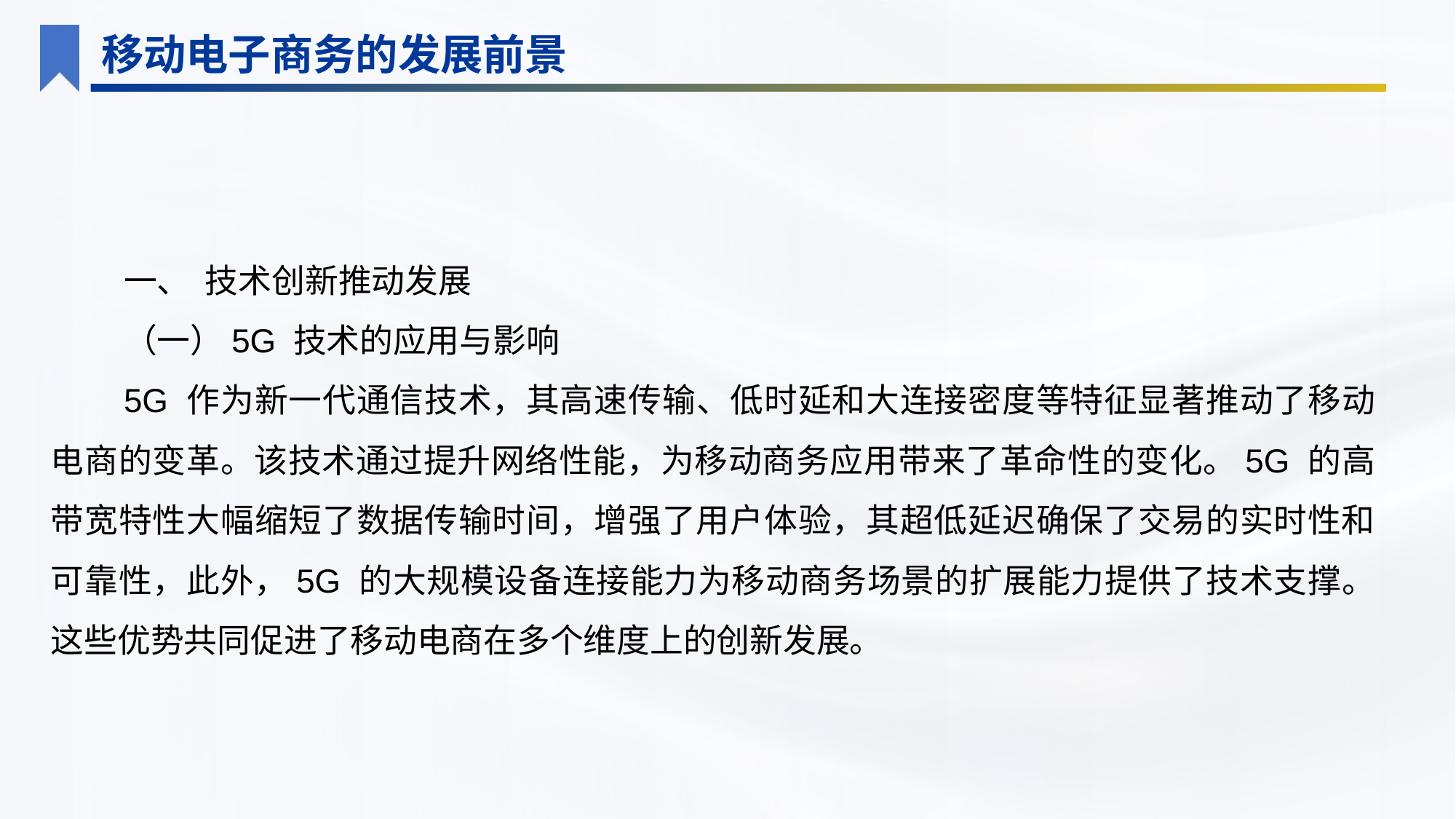

移动电子商务的发展前景
一、  技术创新推动发展
（一）5G 技术的应用与影响
5G 作为新一代通信技术，其高速传输、低时延和大连接密度等特征显著推动了移动电商的变革。该技术通过提升网络性能，为移动商务应用带来了革命性的变化。5G 的高带宽特性大幅缩短了数据传输时间，增强了用户体验，其超低延迟确保了交易的实时性和可靠性，此外，5G 的大规模设备连接能力为移动商务场景的扩展能力提供了技术支撑。这些优势共同促进了移动电商在多个维度上的创新发展。